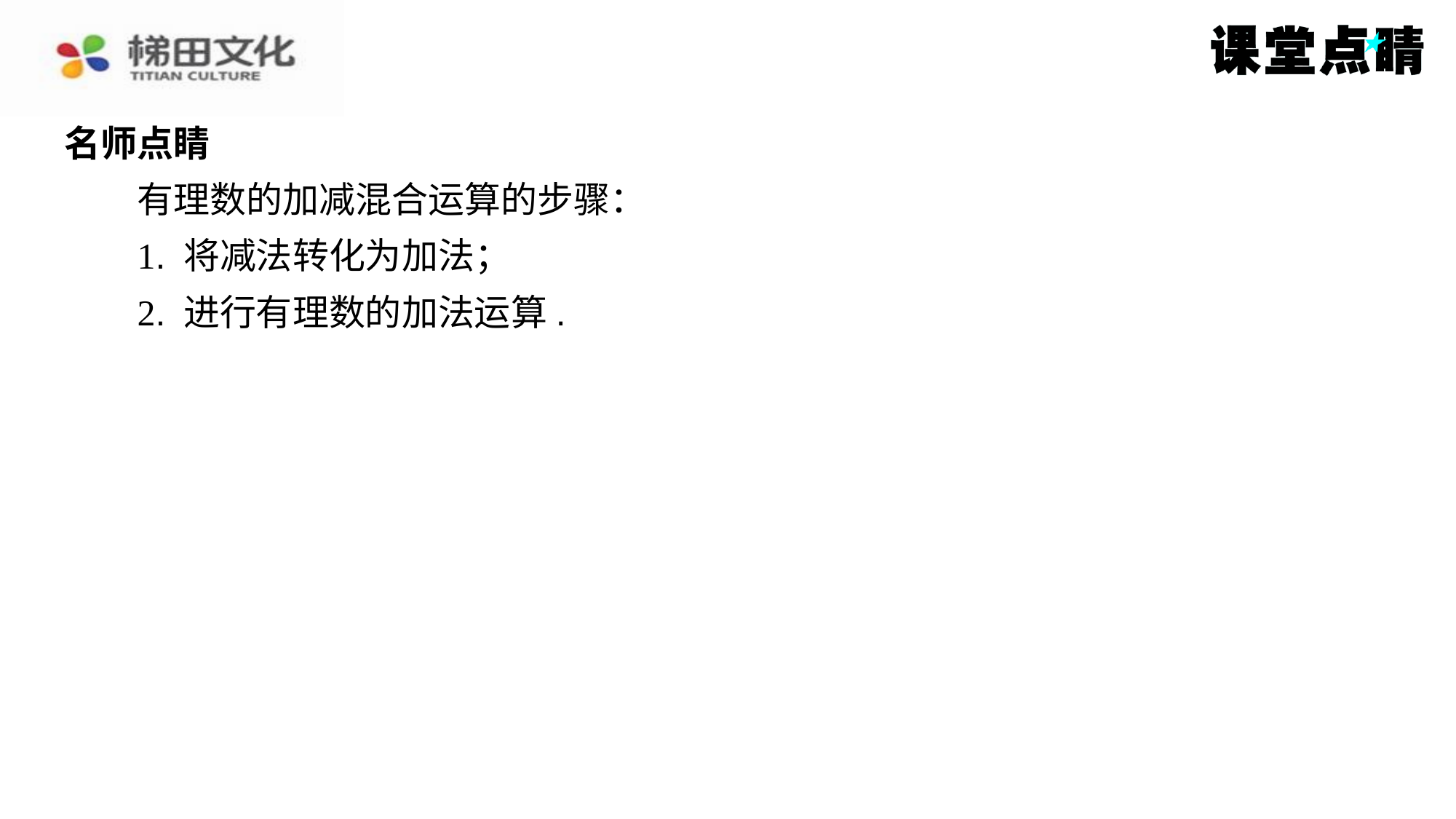

名师点睛
　　有理数的加减混合运算的步骤：
1. 将减法转化为加法；
2. 进行有理数的加法运算.